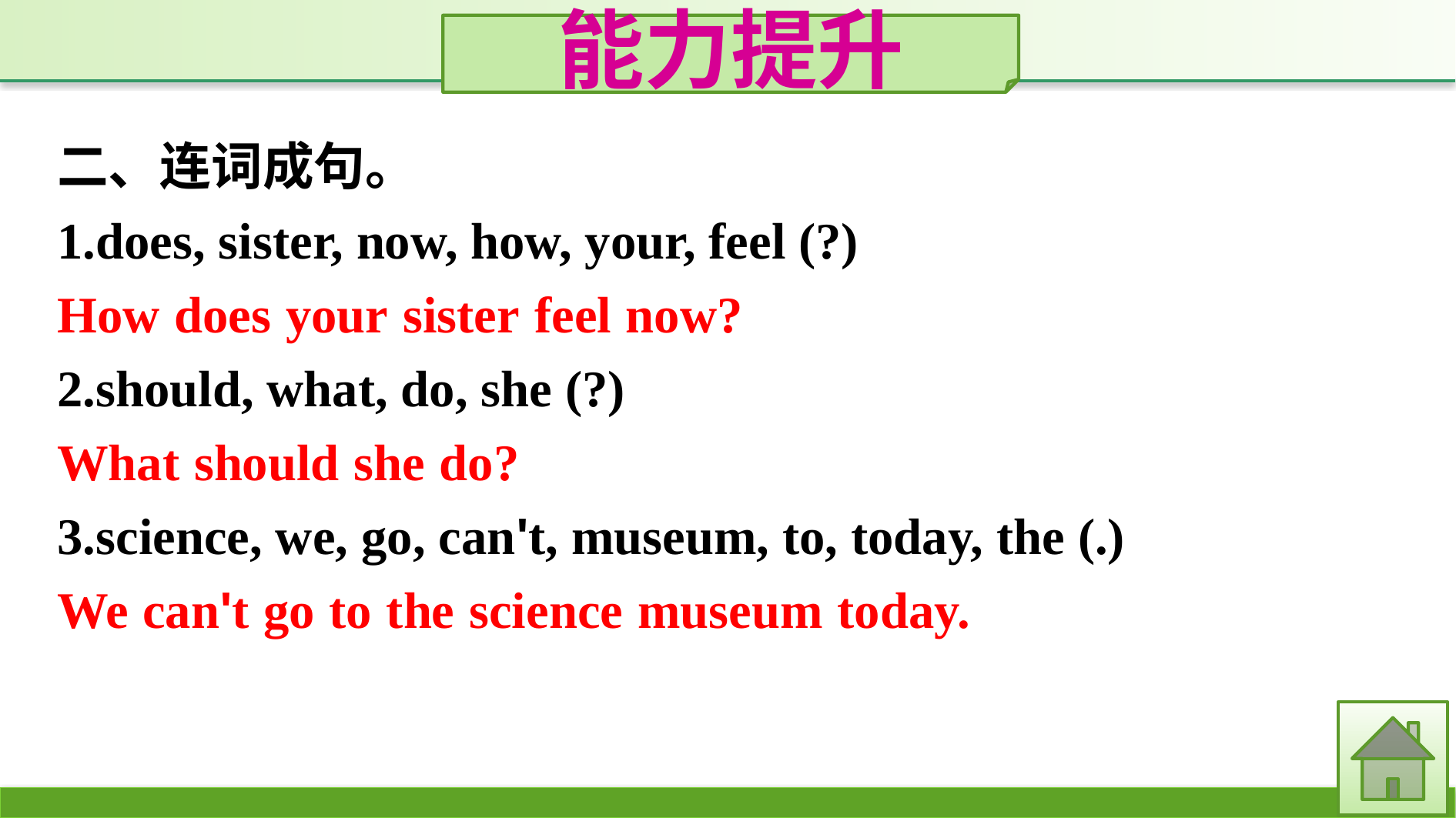

能力提升
二、连词成句。
1.does, sister, now, how, your, feel (?)
How does your sister feel now?
2.should, what, do, she (?)
What should she do?
3.science, we, go, can't, museum, to, today, the (.)
We can't go to the science museum today.